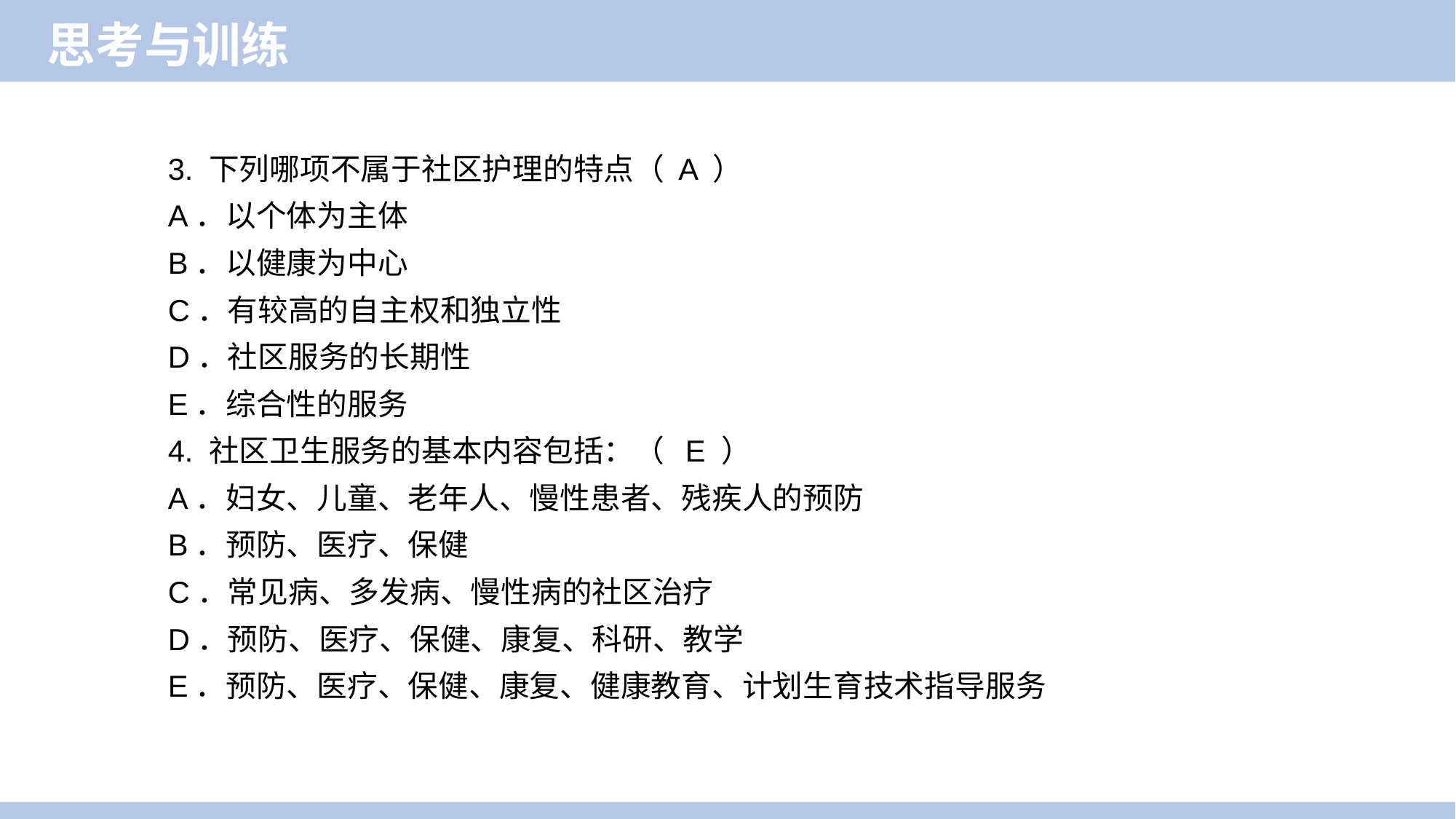

思考与训练
3. 下列哪项不属于社区护理的特点（ A ）
A．以个体为主体
B．以健康为中心
C．有较高的自主权和独立性
D．社区服务的长期性
E．综合性的服务
4. 社区卫生服务的基本内容包括：（  E ）
A．妇女、儿童、老年人、慢性患者、残疾人的预防
B．预防、医疗、保健
C．常见病、多发病、慢性病的社区治疗
D．预防、医疗、保健、康复、科研、教学
E．预防、医疗、保健、康复、健康教育、计划生育技术指导服务